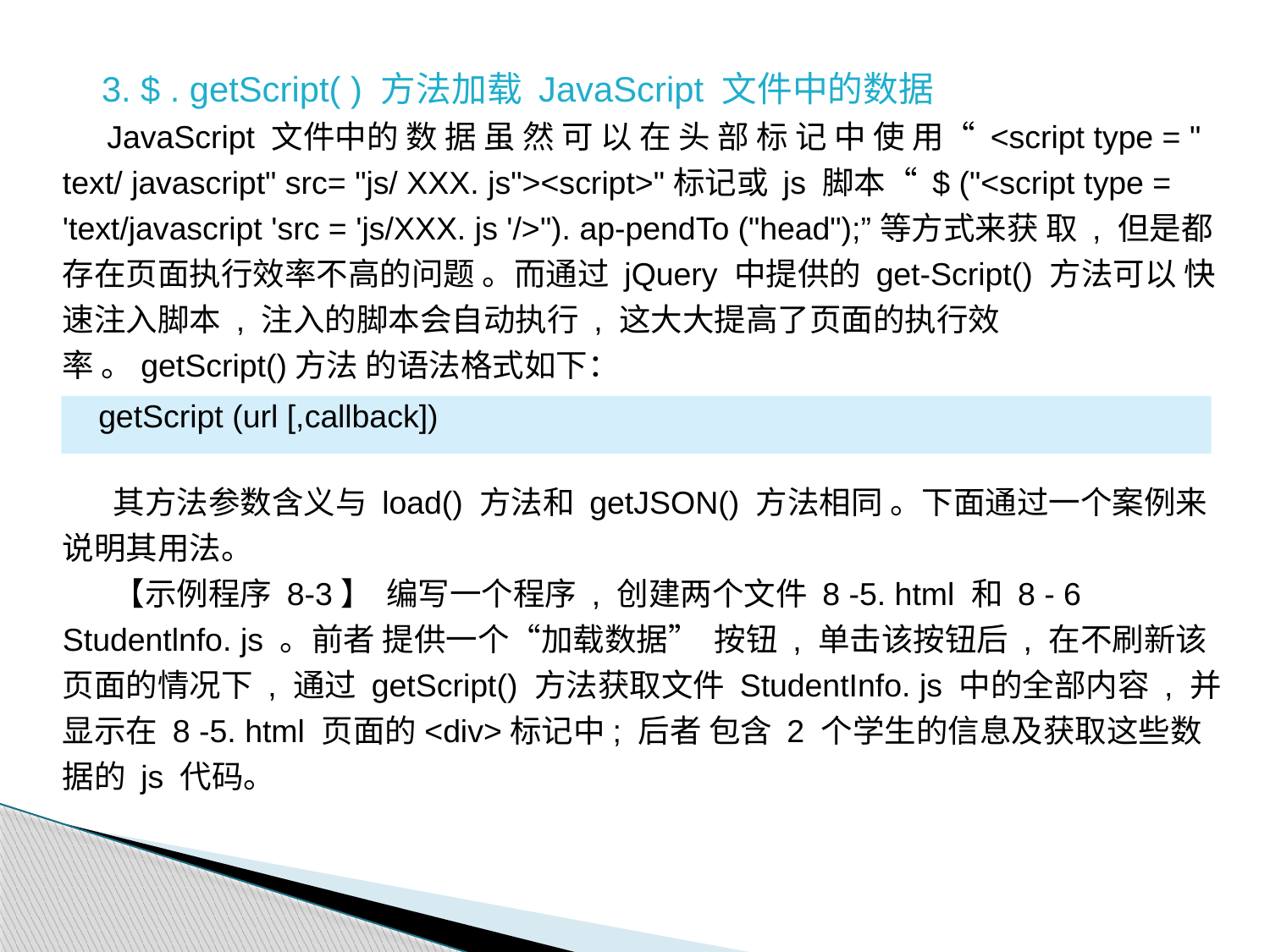

3. $ . getScript( ) 方法加载 JavaScript 文件中的数据
     JavaScript 文件中的 数 据 虽 然 可 以 在 头 部 标 记 中 使 用“ <script type = " text/ javascript" src= "js/ XXX. js"><script>"标记或 js 脚本“ $ ("<script type = 'text/javascript 'src = 'js/XXX. js '/>"). ap-pendTo ("head");”等方式来获 取 , 但是都存在页面执行效率不高的问题 。而通过 jQuery 中提供的 get-Script() 方法可以 快速注入脚本 , 注入的脚本会自动执行 , 这大大提高了页面的执行效率 。getScript()方法 的语法格式如下：

      其方法参数含义与 load() 方法和 getJSON() 方法相同 。下面通过一个案例来说明其用法。
      【示例程序 8-3】  编写一个程序 , 创建两个文件 8 -5. html 和 8 - 6 Studentlnfo. js 。前者 提供一个“加载数据”  按钮 , 单击该按钮后 , 在不刷新该页面的情况下 , 通过 getScript() 方法获取文件 StudentInfo. js 中的全部内容 , 并显示在 8 -5. html 页面的<div>标记中; 后者 包含 2 个学生的信息及获取这些数据的 js 代码。
getScript (url [,callback])